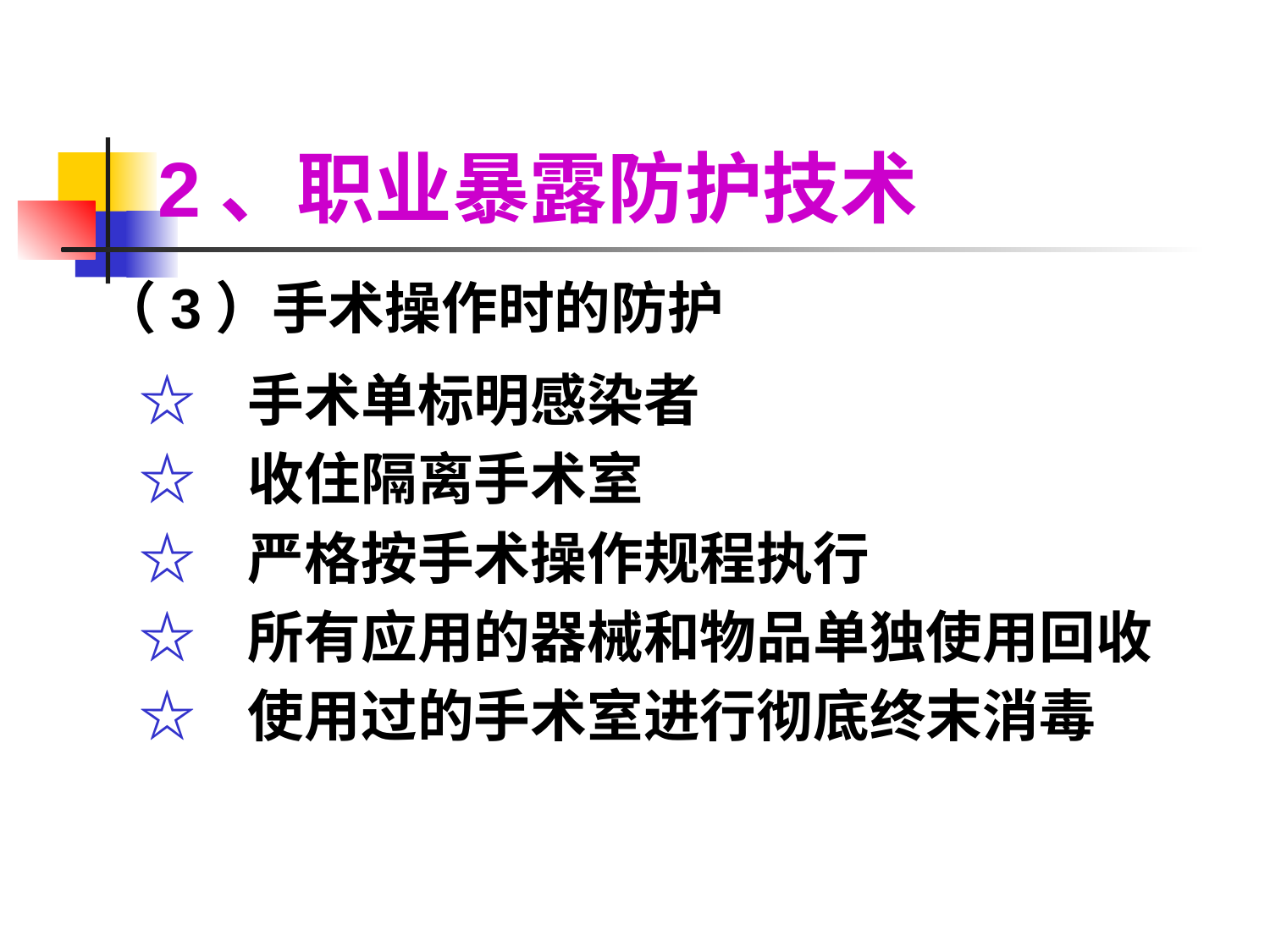

# 2、职业暴露防护技术
（3）手术操作时的防护
   ☆   手术单标明感染者
   ☆   收住隔离手术室
   ☆   严格按手术操作规程执行
   ☆   所有应用的器械和物品单独使用回收
   ☆   使用过的手术室进行彻底终末消毒